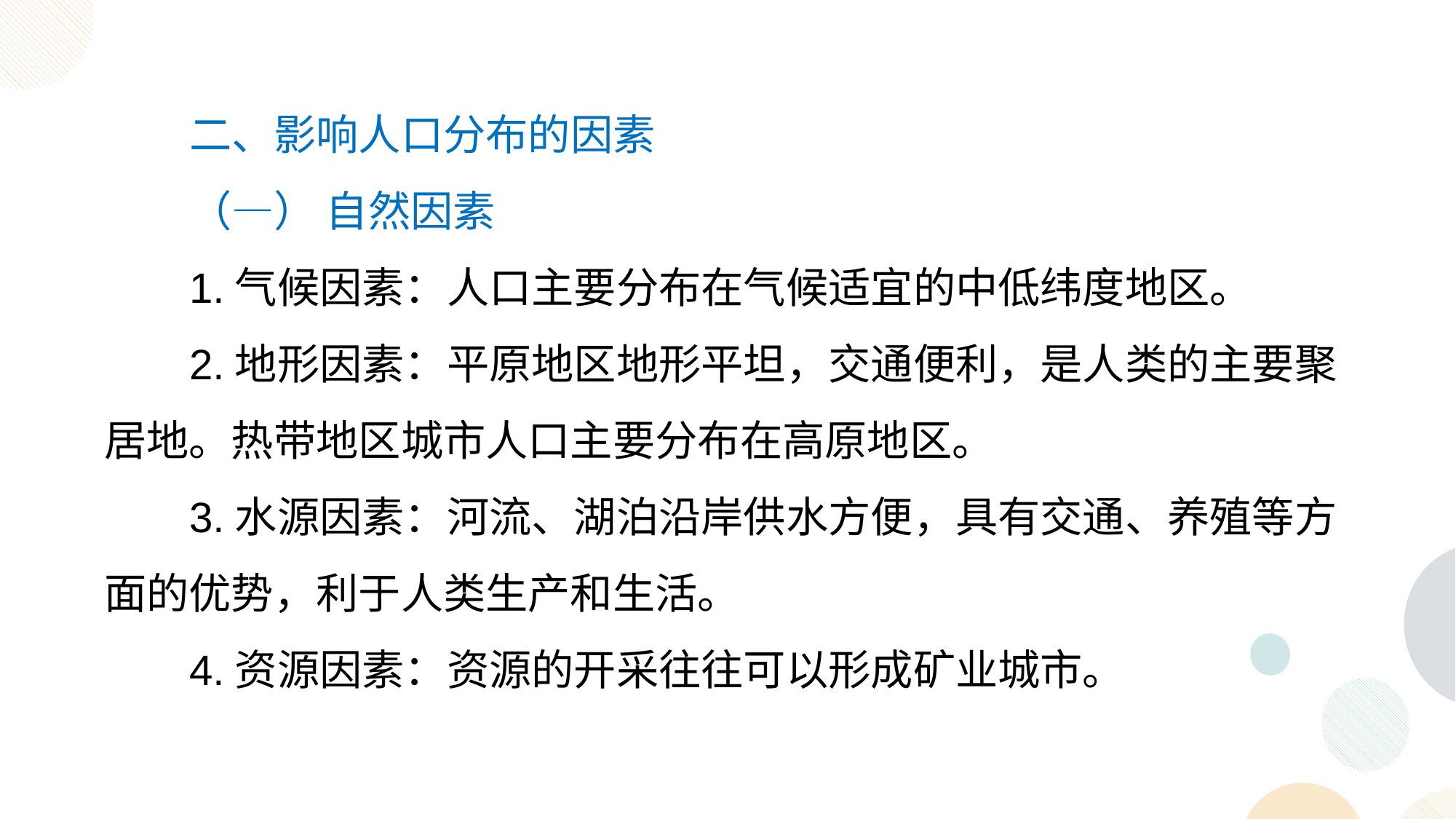

二、影响人口分布的因素
（—） 自然因素
1.气候因素：人口主要分布在气候适宜的中低纬度地区。
2.地形因素：平原地区地形平坦，交通便利，是人类的主要聚居地。热带地区城市人口主要分布在高原地区。
3.水源因素：河流、湖泊沿岸供水方便，具有交通、养殖等方面的优势，利于人类生产和生活。
4.资源因素：资源的开采往往可以形成矿业城市。